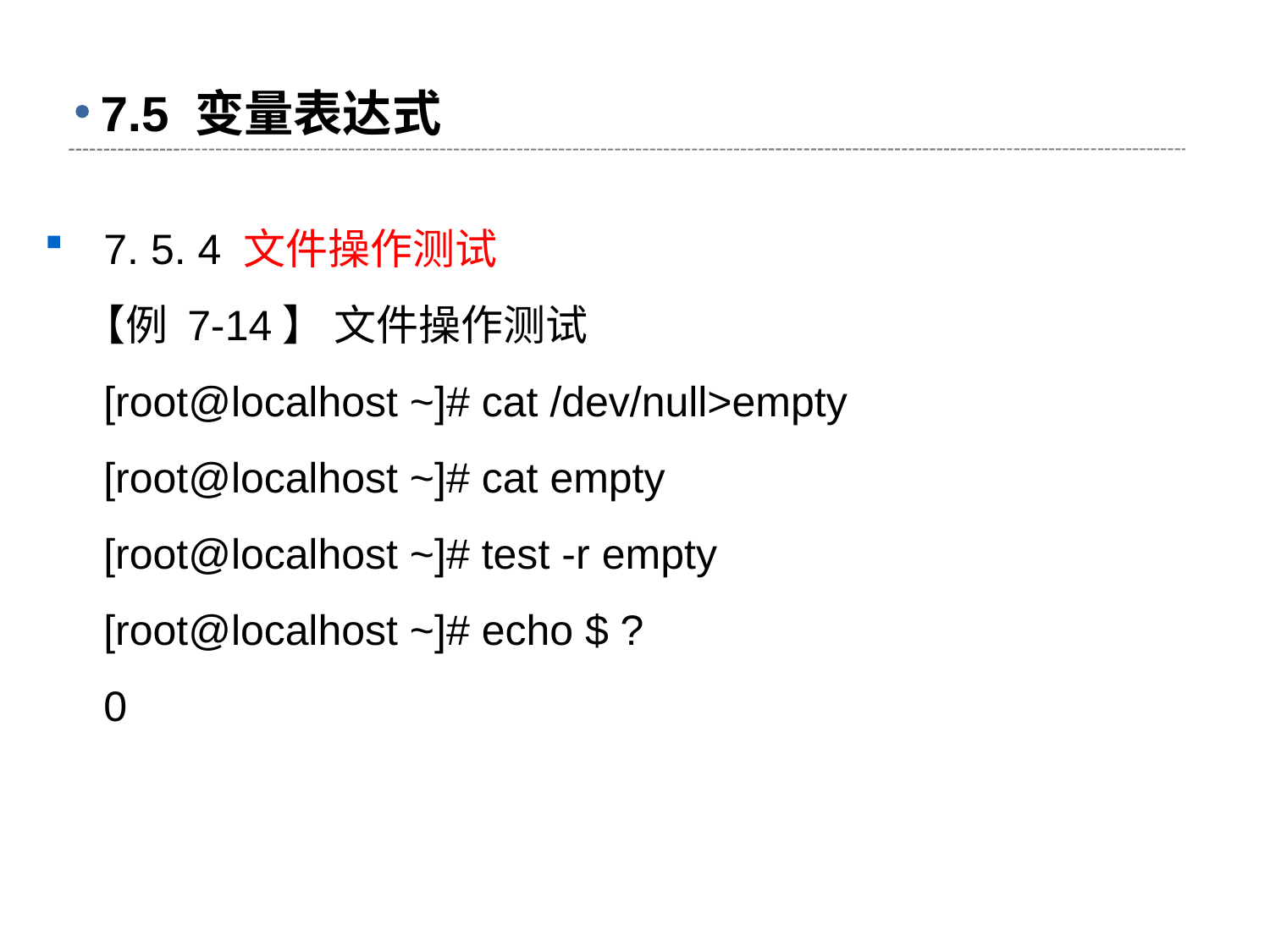

# 7.5 变量表达式
 7. 5. 4 文件操作测试
   【例 7-14】 文件操作测试
     [root@localhost ~]# cat /dev/null>empty
     [root@localhost ~]# cat empty
     [root@localhost ~]# test -r empty
     [root@localhost ~]# echo $ ?
     0